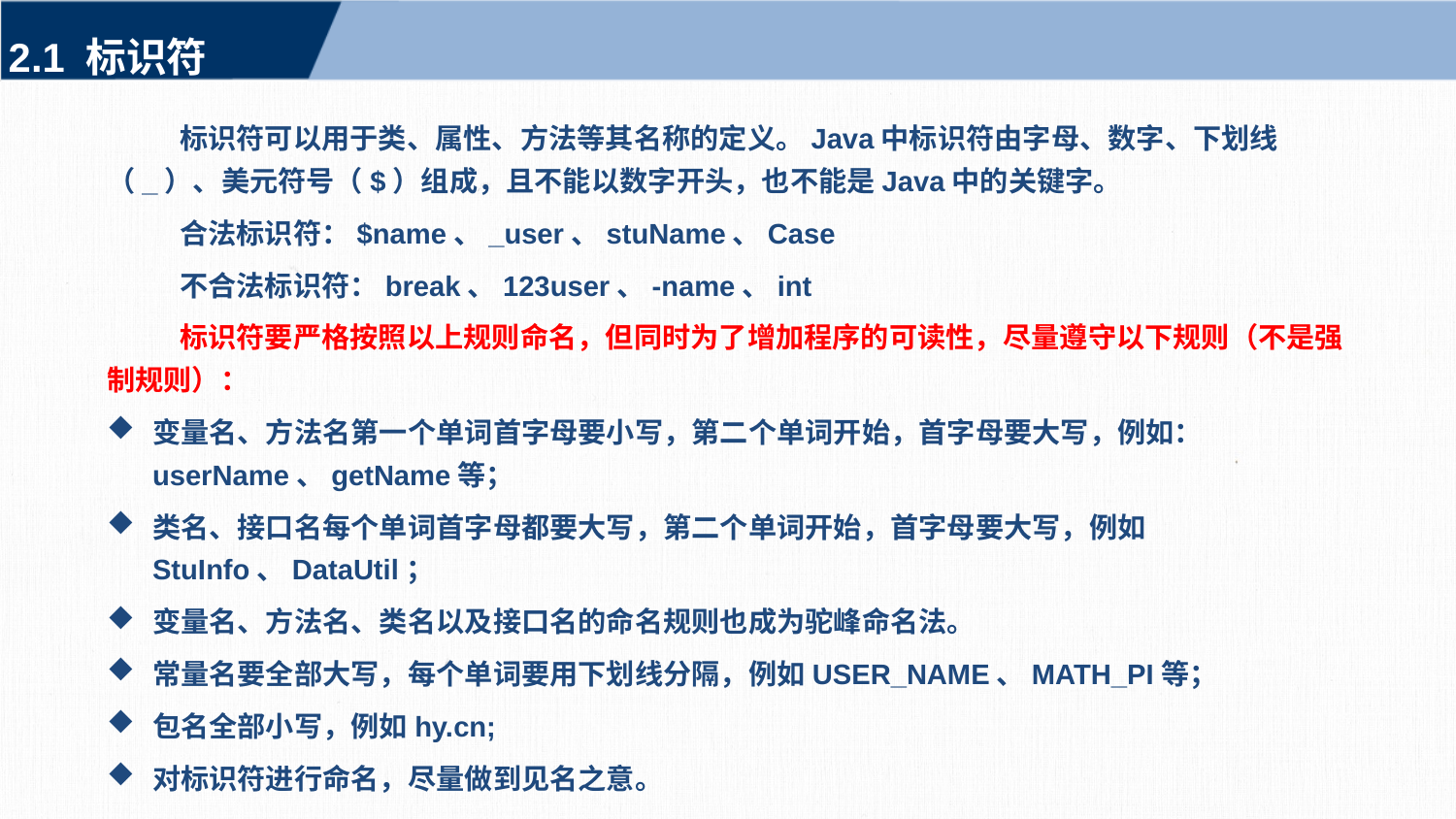

2.1 标识符

标识符可以用于类、属性、方法等其名称的定义。Java中标识符由字母、数字、下划线（_）、美元符号（$）组成，且不能以数字开头，也不能是Java中的关键字。
合法标识符：$name、_user、stuName、Case
不合法标识符：break、123user、-name、int
标识符要严格按照以上规则命名，但同时为了增加程序的可读性，尽量遵守以下规则（不是强制规则）：
变量名、方法名第一个单词首字母要小写，第二个单词开始，首字母要大写，例如：userName、getName等；
类名、接口名每个单词首字母都要大写，第二个单词开始，首字母要大写，例如StuInfo、DataUtil；
变量名、方法名、类名以及接口名的命名规则也成为驼峰命名法。
常量名要全部大写，每个单词要用下划线分隔，例如USER_NAME、MATH_PI等；
包名全部小写，例如hy.cn;
对标识符进行命名，尽量做到见名之意。